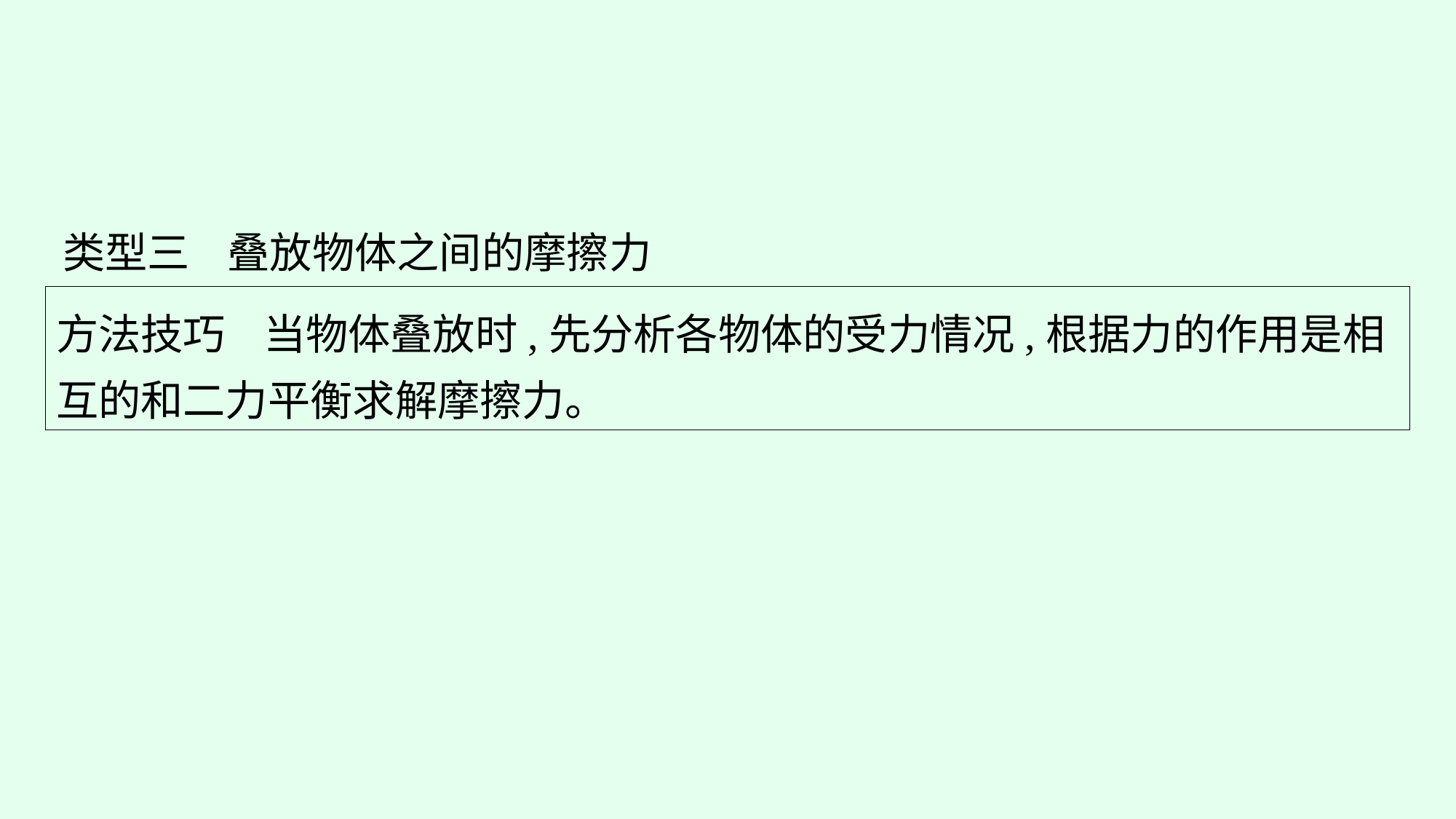

类型三    叠放物体之间的摩擦力
方法技巧    当物体叠放时,先分析各物体的受力情况,根据力的作用是相互的和二力平衡求解摩擦力。